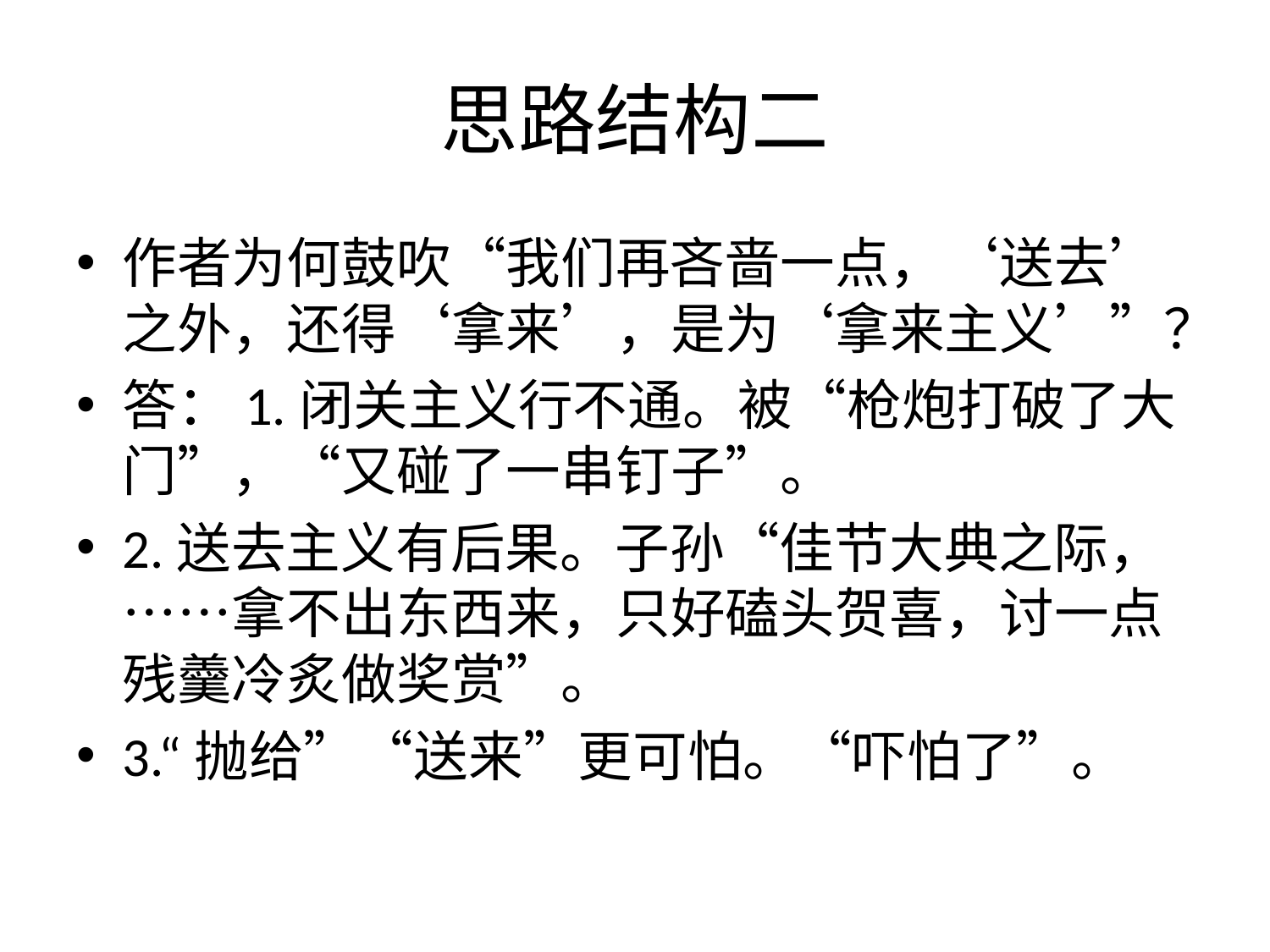

# 思路结构二
作者为何鼓吹“我们再吝啬一点，‘送去’之外，还得‘拿来’，是为‘拿来主义’”？
答：1.闭关主义行不通。被“枪炮打破了大门”，“又碰了一串钉子”。
2.送去主义有后果。子孙“佳节大典之际，……拿不出东西来，只好磕头贺喜，讨一点残羹冷炙做奖赏”。
3.“抛给”“送来”更可怕。“吓怕了”。